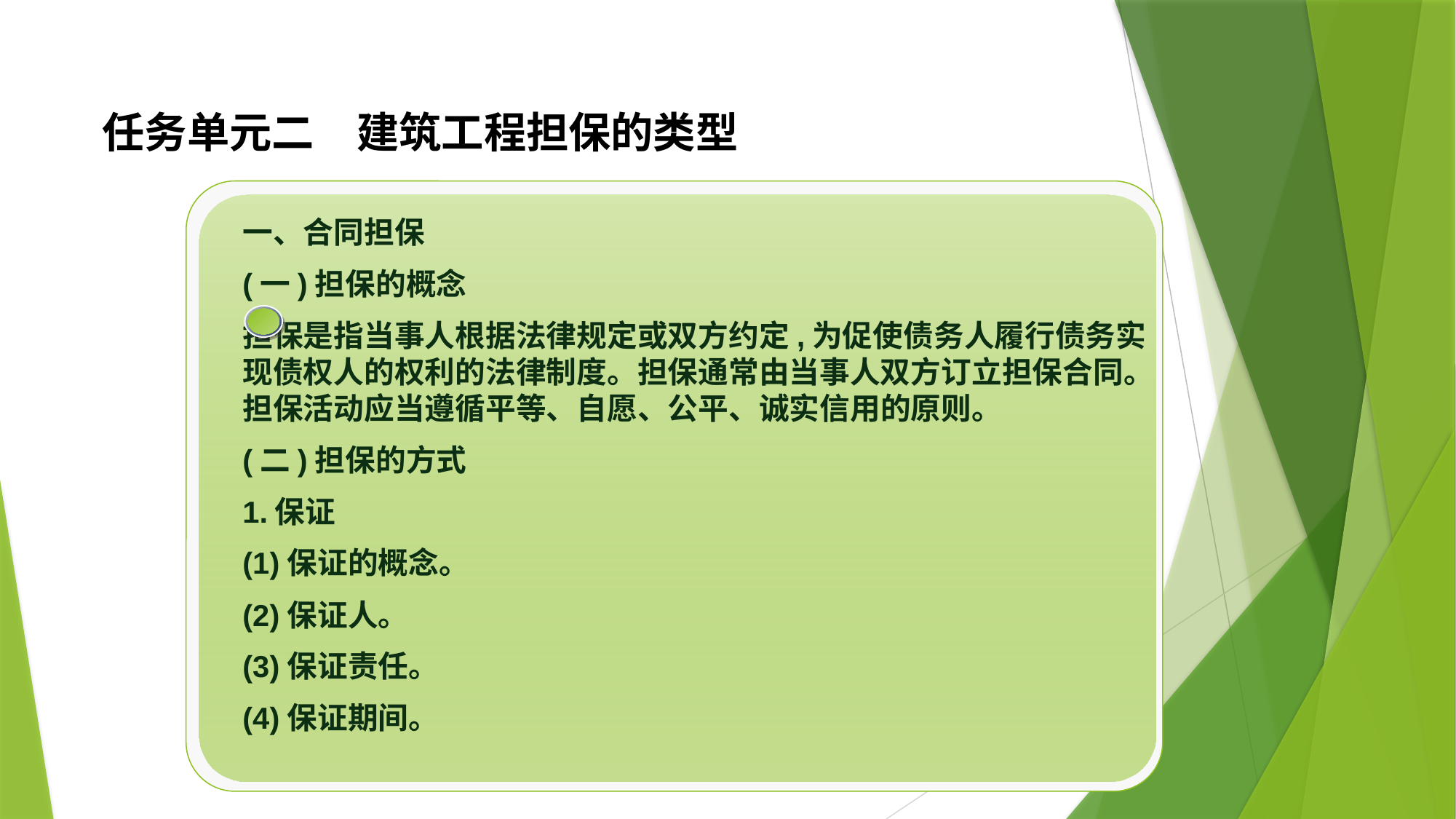

# 任务单元二　建筑工程担保的类型

一、合同担保
(一)担保的概念
担保是指当事人根据法律规定或双方约定,为促使债务人履行债务实现债权人的权利的法律制度。担保通常由当事人双方订立担保合同。担保活动应当遵循平等、自愿、公平、诚实信用的原则。
(二)担保的方式
1.保证
(1)保证的概念。
(2)保证人。
(3)保证责任。
(4)保证期间。